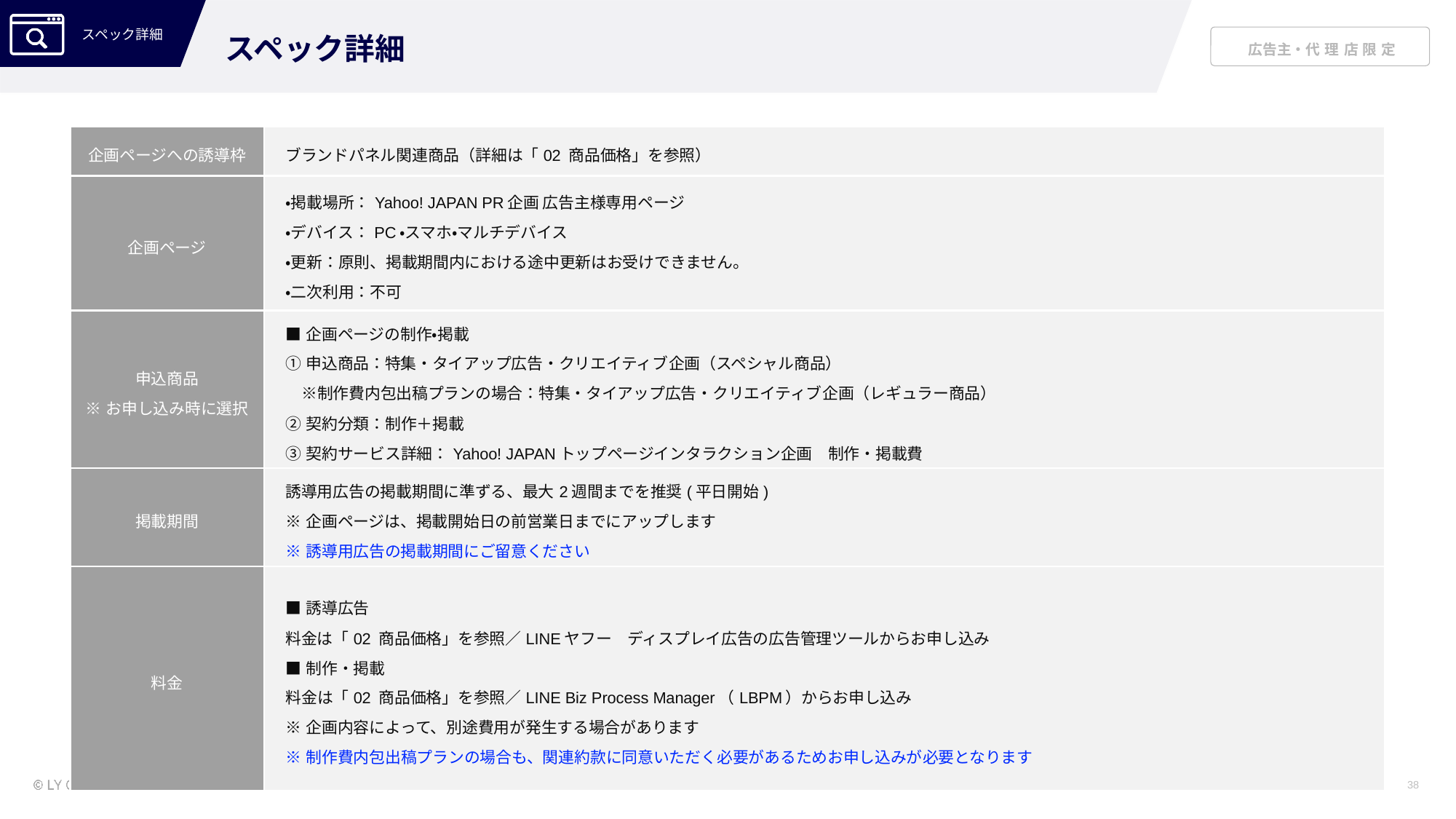

スペック詳細
| 企画ページへの誘導枠 | ブランドパネル関連商品（詳細は「02 商品価格」を参照） |
| --- | --- |
| 企画ページ | ・掲載場所：Yahoo! JAPAN PR企画 広告主様専用ページ ・デバイス：PC・スマホ・マルチデバイス ・更新：原則、掲載期間内における途中更新はお受けできません。 ・二次利用：不可 |
| 申込商品 ※お申し込み時に選択 | ■企画ページの制作・掲載 ①申込商品：特集・タイアップ広告・クリエイティブ企画（スペシャル商品） 　※制作費内包出稿プランの場合：特集・タイアップ広告・クリエイティブ企画（レギュラー商品） ②契約分類：制作＋掲載 ③契約サービス詳細：Yahoo! JAPANトップページインタラクション企画　制作・掲載費 |
| 掲載期間 | 誘導用広告の掲載期間に準ずる、最大2週間までを推奨(平日開始) ※企画ページは、掲載開始日の前営業日までにアップします ※誘導用広告の掲載期間にご留意ください |
| 料金 | ■誘導広告 料金は「02 商品価格」を参照／LINEヤフー　ディスプレイ広告の広告管理ツールからお申し込み ■制作・掲載 料金は「02 商品価格」を参照／LINE Biz Process Manager（LBPM）からお申し込み ※企画内容によって、別途費用が発生する場合があります ※制作費内包出稿プランの場合も、関連約款に同意いただく必要があるためお申し込みが必要となります |